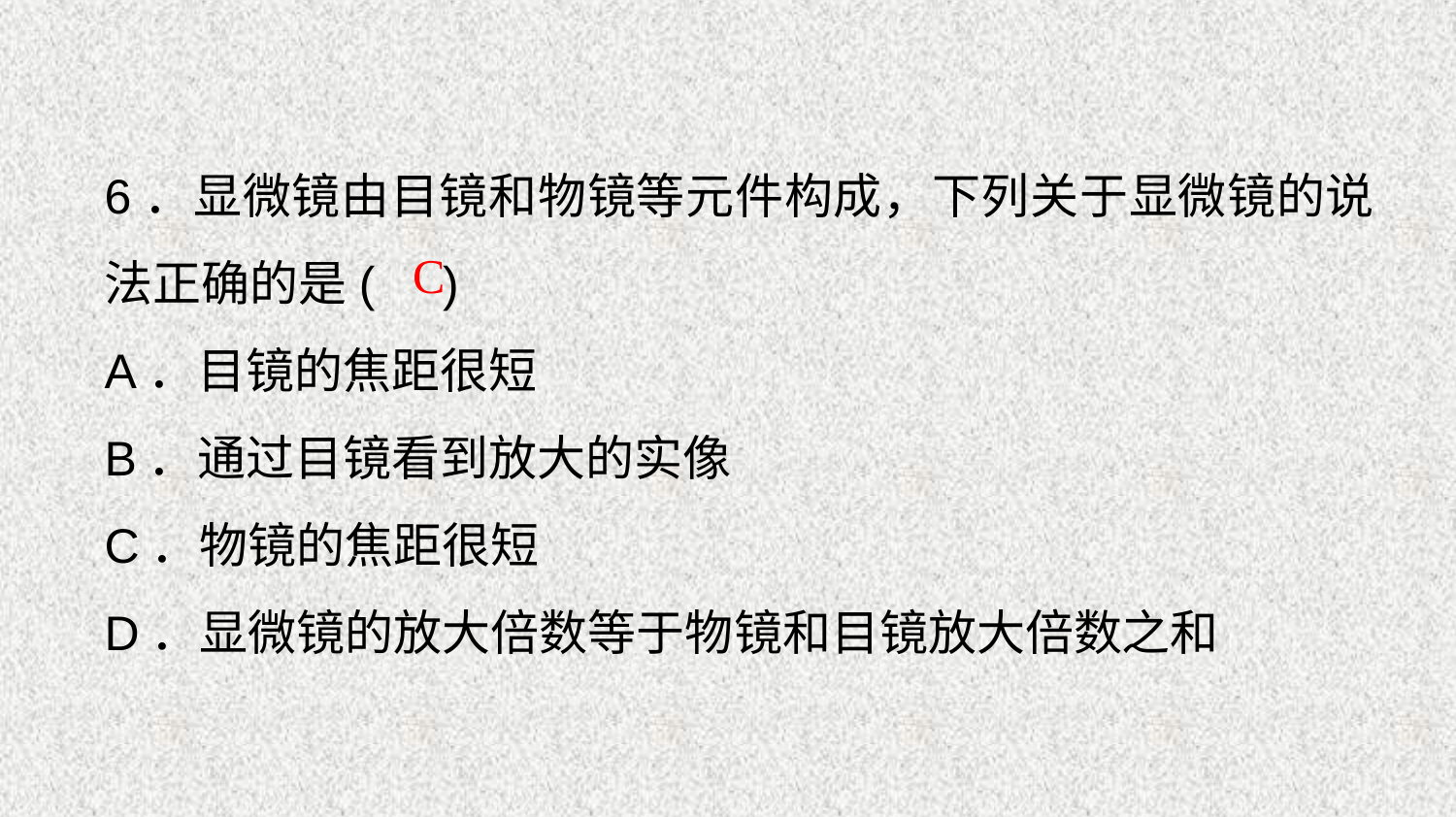

6．显微镜由目镜和物镜等元件构成，下列关于显微镜的说法正确的是(     )
A．目镜的焦距很短
B．通过目镜看到放大的实像
C．物镜的焦距很短
D．显微镜的放大倍数等于物镜和目镜放大倍数之和
C